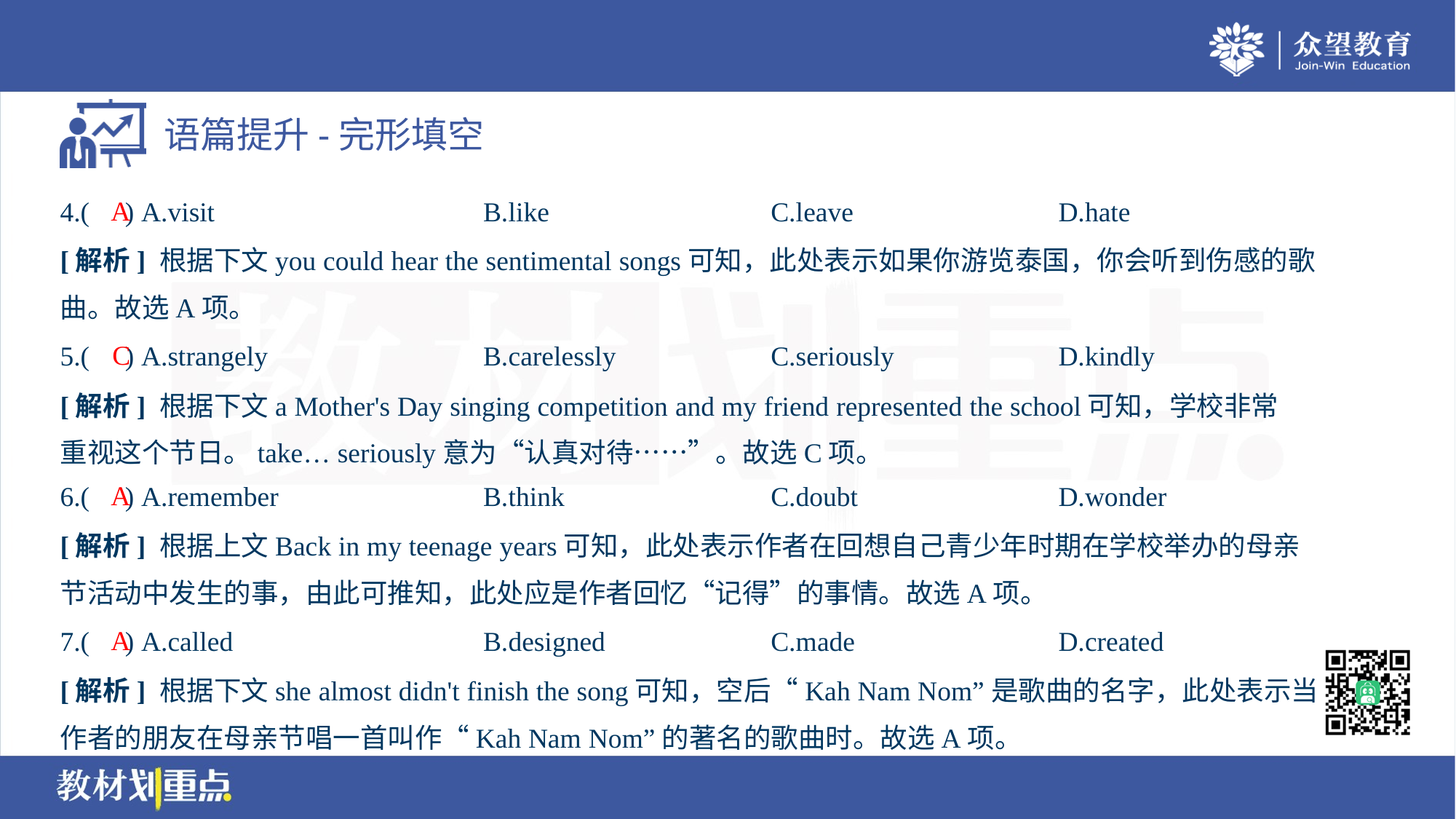

A
4.(     ) A.visit	B.like	C.leave	D.hate
[解析] 根据下文you could hear the sentimental songs可知，此处表示如果你游览泰国，你会听到伤感的歌
曲。故选A项。
C
5.(     ) A.strangely	B.carelessly	C.seriously	D.kindly
[解析] 根据下文a Mother's Day singing competition and my friend represented the school可知，学校非常
重视这个节日。take… seriously意为“认真对待……”。故选C项。
A
6.(     ) A.remember	B.think	C.doubt	D.wonder
[解析] 根据上文Back in my teenage years可知，此处表示作者在回想自己青少年时期在学校举办的母亲
节活动中发生的事，由此可推知，此处应是作者回忆“记得”的事情。故选A项。
A
7.(     ) A.called	B.designed	C.made	D.created
[解析] 根据下文she almost didn't finish the song可知，空后“Kah Nam Nom”是歌曲的名字，此处表示当
作者的朋友在母亲节唱一首叫作“Kah Nam Nom”的著名的歌曲时。故选A项。